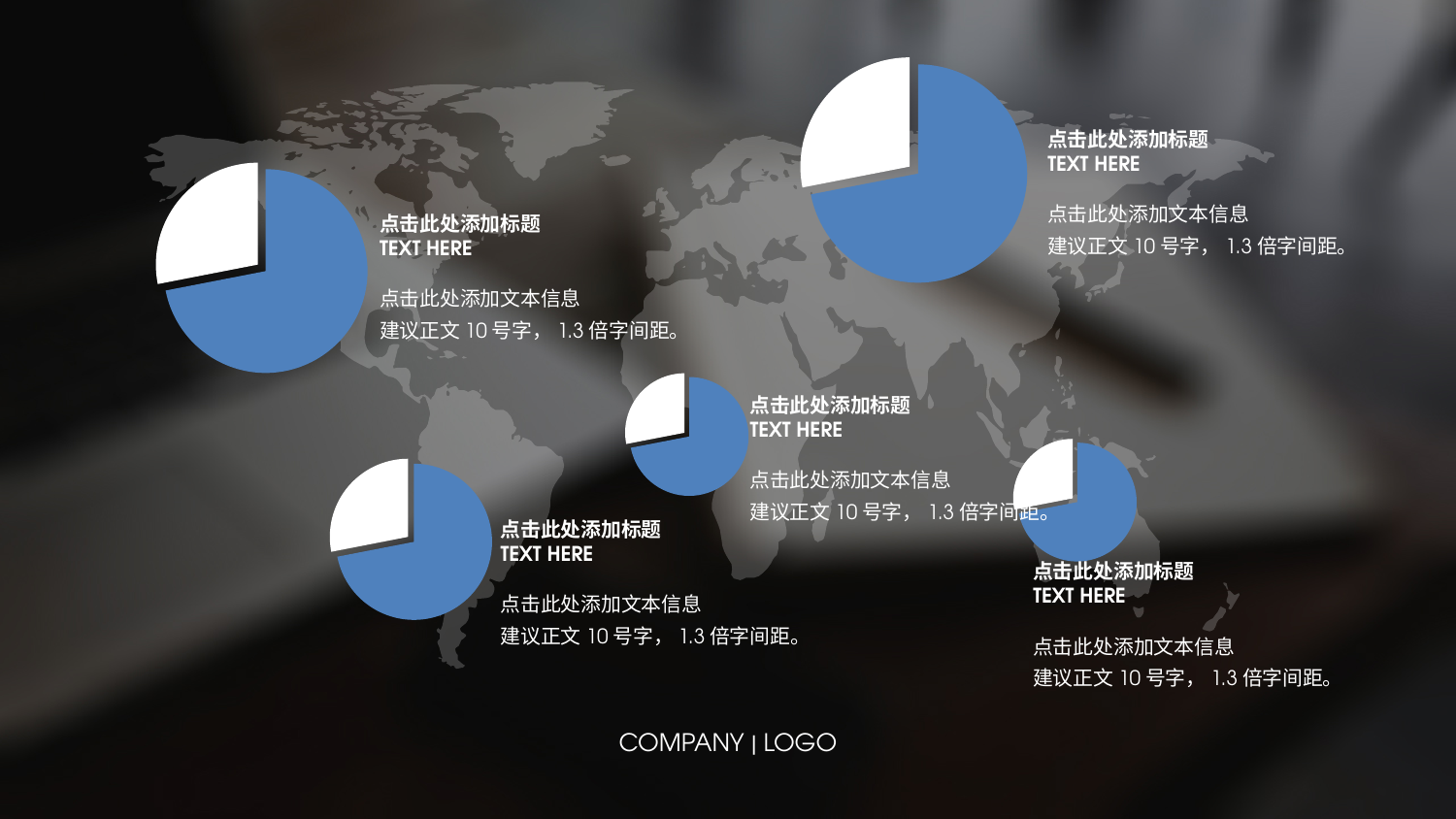

### Chart

| Category | 销售 |
|---|---|
| 第一季度 | 8.200000000000001 |
| 第二季度 | 3.2 |

点击此处添加标题
TEXT HERE

点击此处添加文本信息
建议正文10号字，1.3倍字间距。

### Chart

| Category | 销售 |
|---|---|
| 第一季度 | 8.200000000000001 |
| 第二季度 | 3.2 |
点击此处添加标题
TEXT HERE

点击此处添加文本信息
建议正文10号字，1.3倍字间距。

### Chart

| Category | 销售 |
|---|---|
| 第一季度 | 8.200000000000001 |
| 第二季度 | 3.2 |
点击此处添加标题
TEXT HERE

点击此处添加文本信息
建议正文10号字，1.3倍字间距。

### Chart

| Category | 销售 |
|---|---|
| 第一季度 | 8.200000000000001 |
| 第二季度 | 3.2 |

### Chart

| Category | 销售 |
|---|---|
| 第一季度 | 8.200000000000001 |
| 第二季度 | 3.2 |
点击此处添加标题
TEXT HERE

点击此处添加文本信息
建议正文10号字，1.3倍字间距。
点击此处添加标题
TEXT HERE

点击此处添加文本信息
建议正文10号字，1.3倍字间距。
COMPANY | LOGO